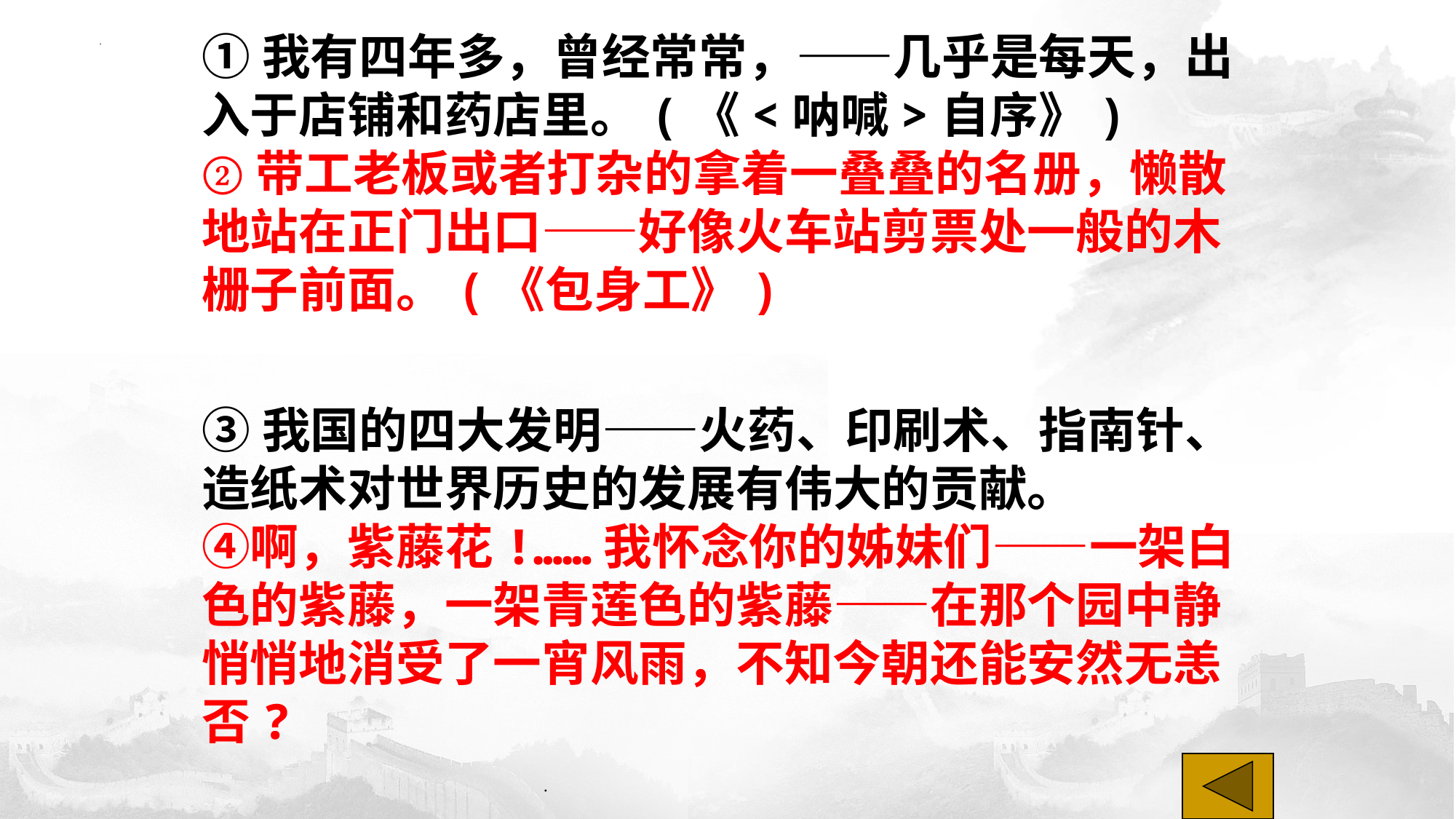

①我有四年多，曾经常常，——几乎是每天，出入于店铺和药店里。(《<呐喊>自序》)
②带工老板或者打杂的拿着一叠叠的名册，懒散地站在正门出口——好像火车站剪票处一般的木栅子前面。(《包身工》)
③我国的四大发明——火药、印刷术、指南针、造纸术对世界历史的发展有伟大的贡献。
④啊，紫藤花!……我怀念你的姊妹们——一架白色的紫藤，一架青莲色的紫藤——在那个园中静悄悄地消受了一宵风雨，不知今朝还能安然无恙否?
.